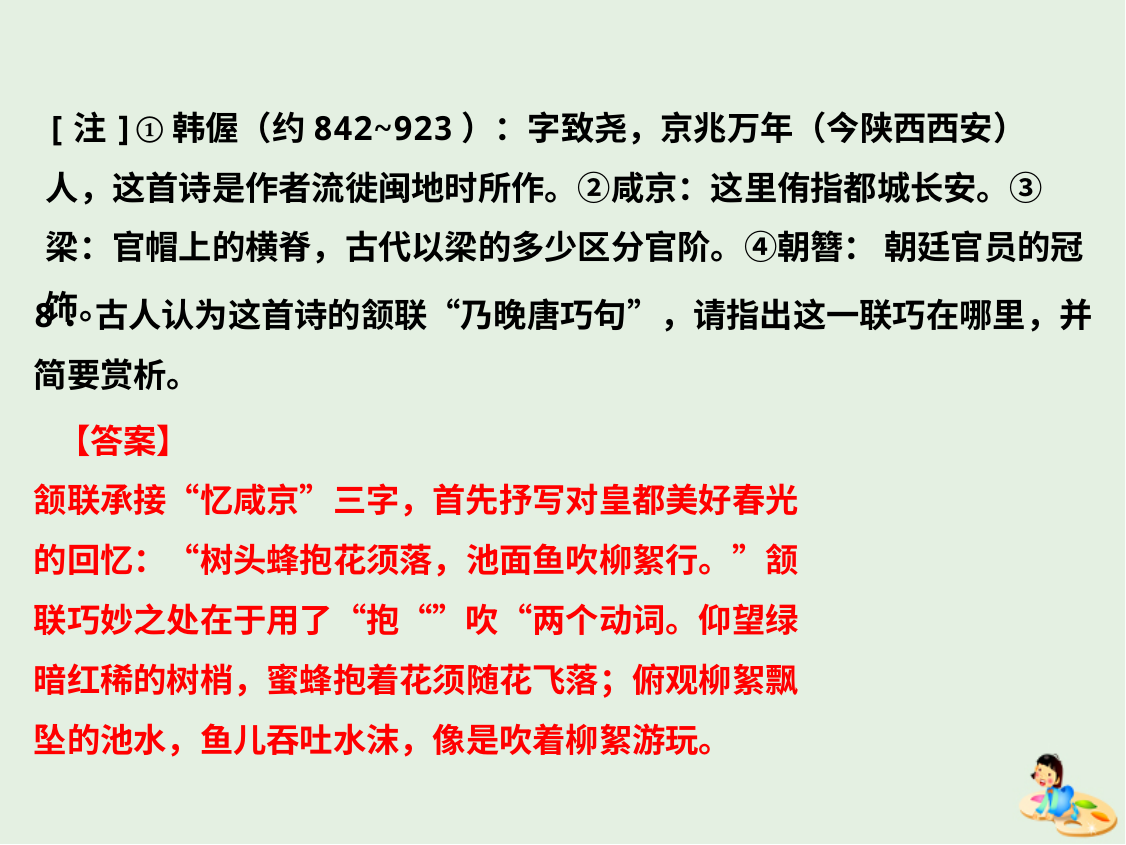

[注]①韩偓（约842~923）：字致尧，京兆万年（今陕西西安）人，这首诗是作者流徙闽地时所作。②咸京：这里侑指都城长安。③梁：官帽上的横脊，古代以梁的多少区分官阶。④朝簪： 朝廷官员的冠饰。
8．古人认为这首诗的颔联“乃晚唐巧句”，请指出这一联巧在哪里，并简要赏析。
   【答案】
颔联承接“忆咸京”三字，首先抒写对皇都美好春光的回忆：“树头蜂抱花须落，池面鱼吹柳絮行。”颔联巧妙之处在于用了“抱“”吹“两个动词。仰望绿暗红稀的树梢，蜜蜂抱着花须随花飞落；俯观柳絮飘坠的池水，鱼儿吞吐水沫，像是吹着柳絮游玩。